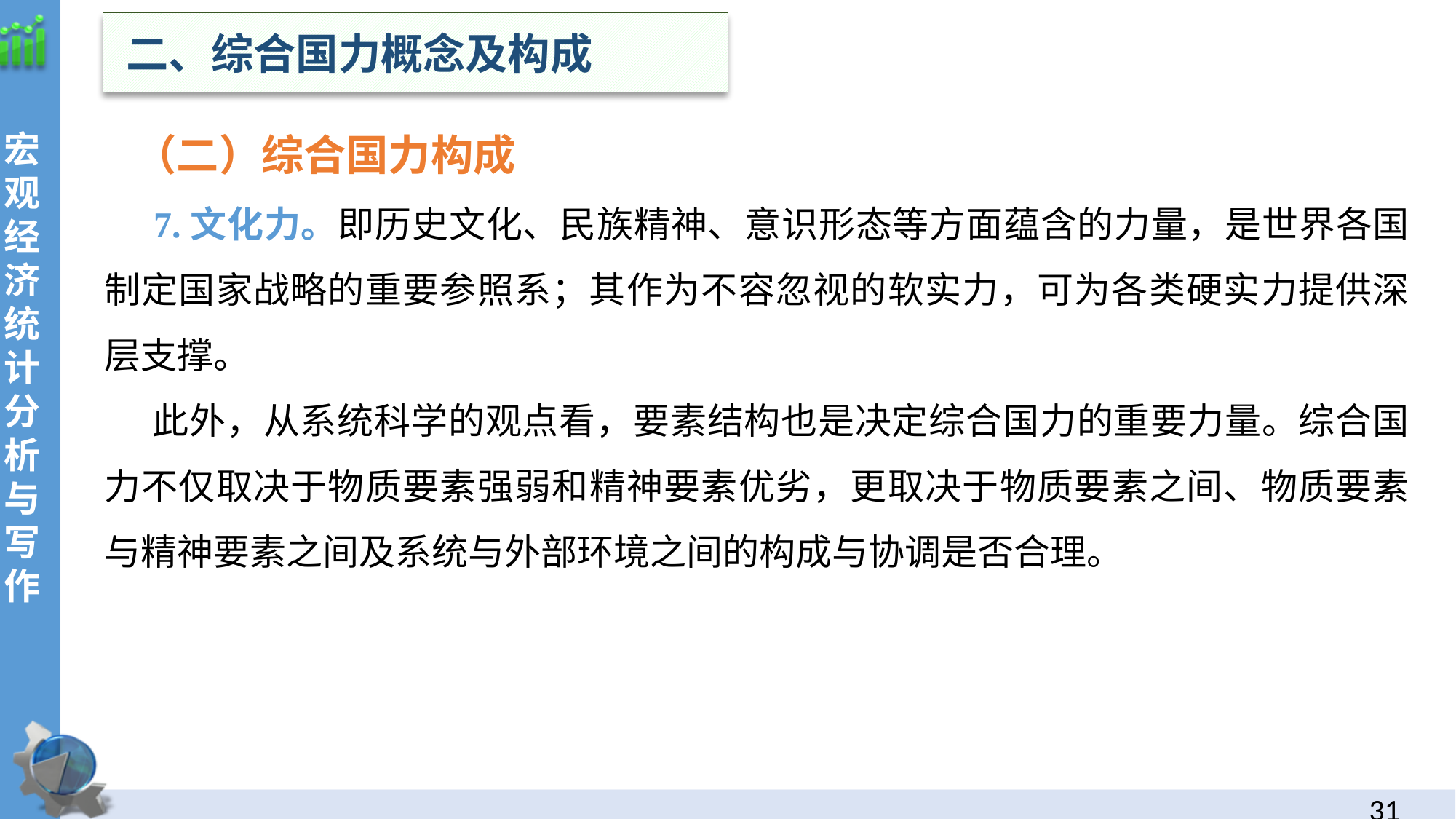

二、综合国力概念及构成
（二）综合国力构成
  7.文化力。即历史文化、民族精神、意识形态等方面蕴含的力量，是世界各国制定国家战略的重要参照系；其作为不容忽视的软实力，可为各类硬实力提供深层支撑。
 此外，从系统科学的观点看，要素结构也是决定综合国力的重要力量。综合国力不仅取决于物质要素强弱和精神要素优劣，更取决于物质要素之间、物质要素与精神要素之间及系统与外部环境之间的构成与协调是否合理。

31